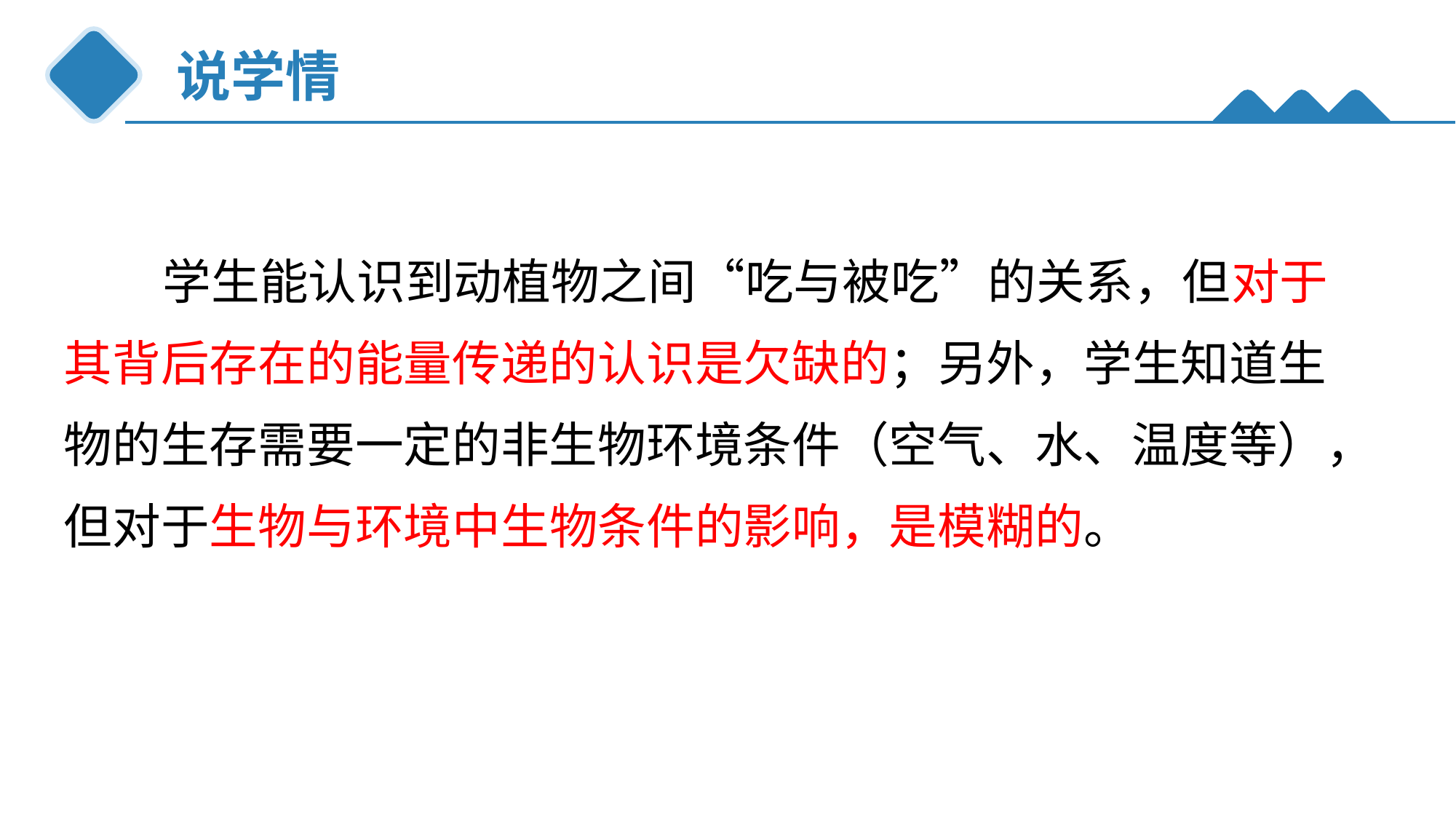

说学情

        学生能认识到动植物之间“吃与被吃”的关系，但对于其背后存在的能量传递的认识是欠缺的；另外，学生知道生物的生存需要一定的非生物环境条件（空气、水、温度等），但对于生物与环境中生物条件的影响，是模糊的。